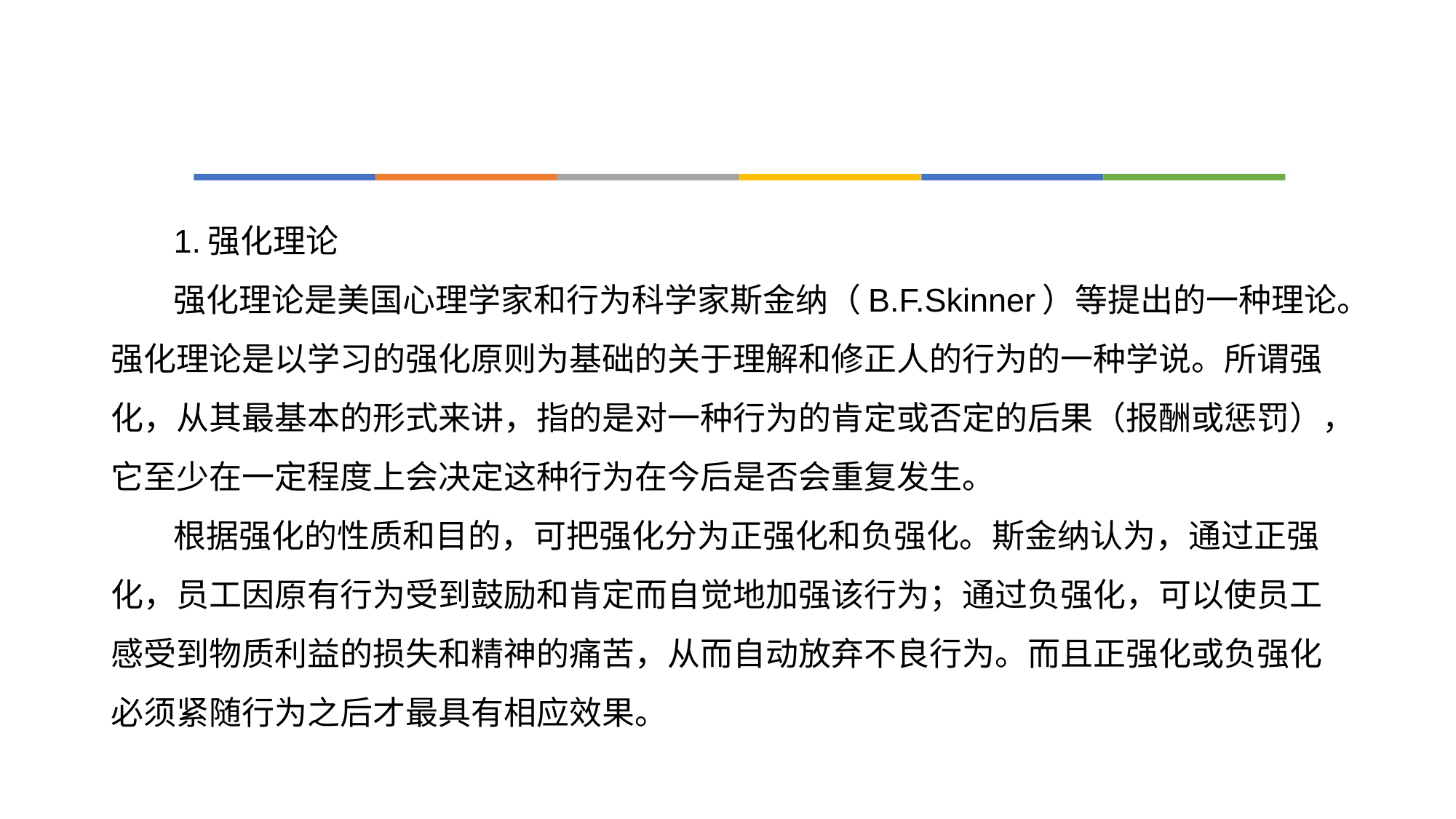

#
1.强化理论
强化理论是美国心理学家和行为科学家斯金纳（B.F.Skinner）等提出的一种理论。强化理论是以学习的强化原则为基础的关于理解和修正人的行为的一种学说。所谓强化，从其最基本的形式来讲，指的是对一种行为的肯定或否定的后果（报酬或惩罚），它至少在一定程度上会决定这种行为在今后是否会重复发生。
根据强化的性质和目的，可把强化分为正强化和负强化。斯金纳认为，通过正强化，员工因原有行为受到鼓励和肯定而自觉地加强该行为；通过负强化，可以使员工感受到物质利益的损失和精神的痛苦，从而自动放弃不良行为。而且正强化或负强化必须紧随行为之后才最具有相应效果。